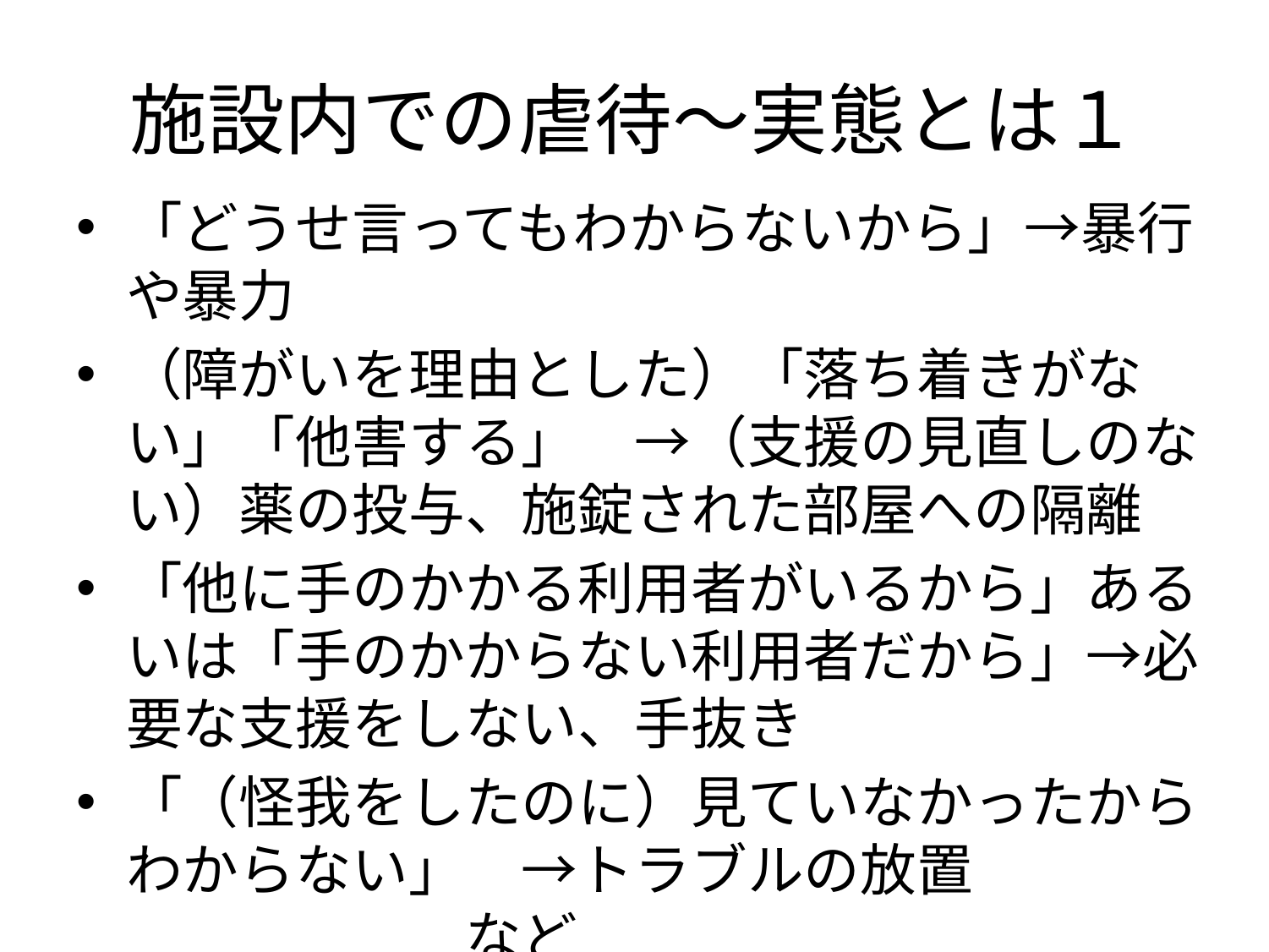

# 施設内での虐待～実態とは１
「どうせ言ってもわからないから」→暴行や暴力
（障がいを理由とした）「落ち着きがない」「他害する」　→（支援の見直しのない）薬の投与、施錠された部屋への隔離
「他に手のかかる利用者がいるから」あるいは「手のかからない利用者だから」→必要な支援をしない、手抜き
「（怪我をしたのに）見ていなかったからわからない」　→トラブルの放置　　　　　　　　　　など